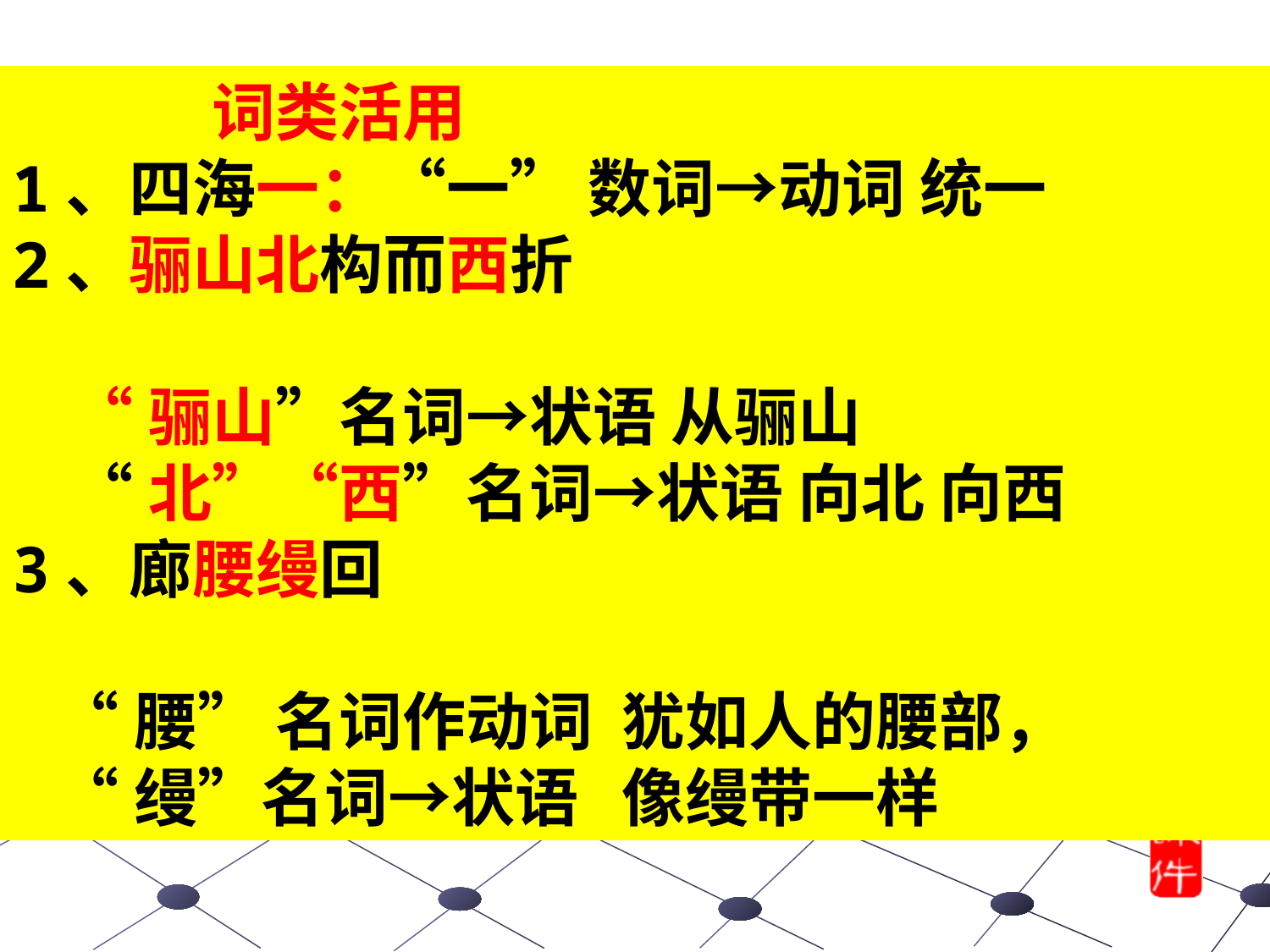

词类活用
1、四海一：“一” 数词→动词 统一
2、骊山北构而西折

    “骊山”名词→状语 从骊山
    “北”“西”名词→状语 向北 向西
3、廊腰缦回

   “腰” 名词作动词  犹如人的腰部，
   “缦”名词→状语   像缦带一样